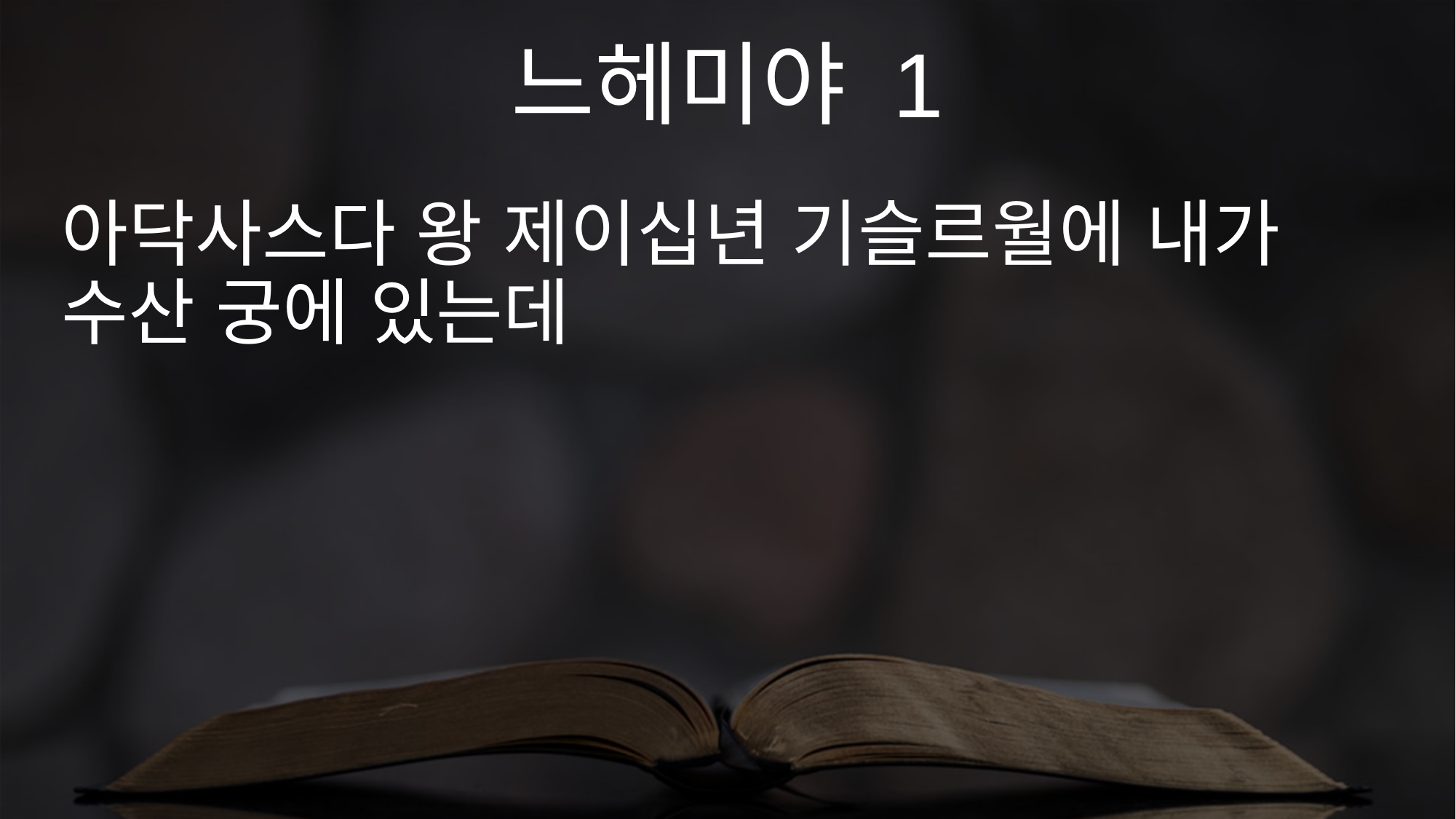

느헤미야 1
아닥사스다 왕 제이십년 기슬르월에 내가 수산 궁에 있는데